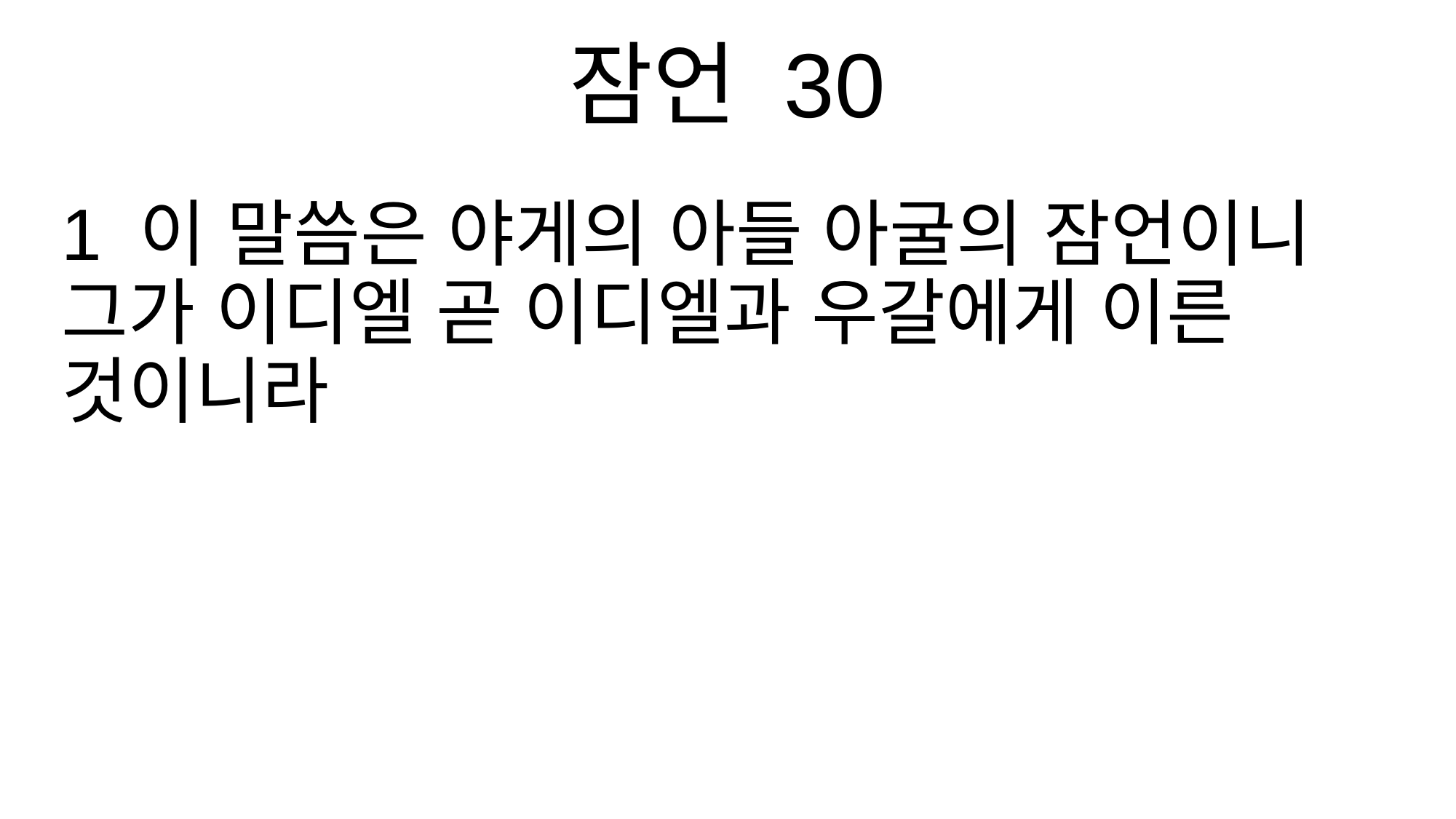

잠언 30
1 이 말씀은 야게의 아들 아굴의 잠언이니 그가 이디엘 곧 이디엘과 우갈에게 이른 것이니라